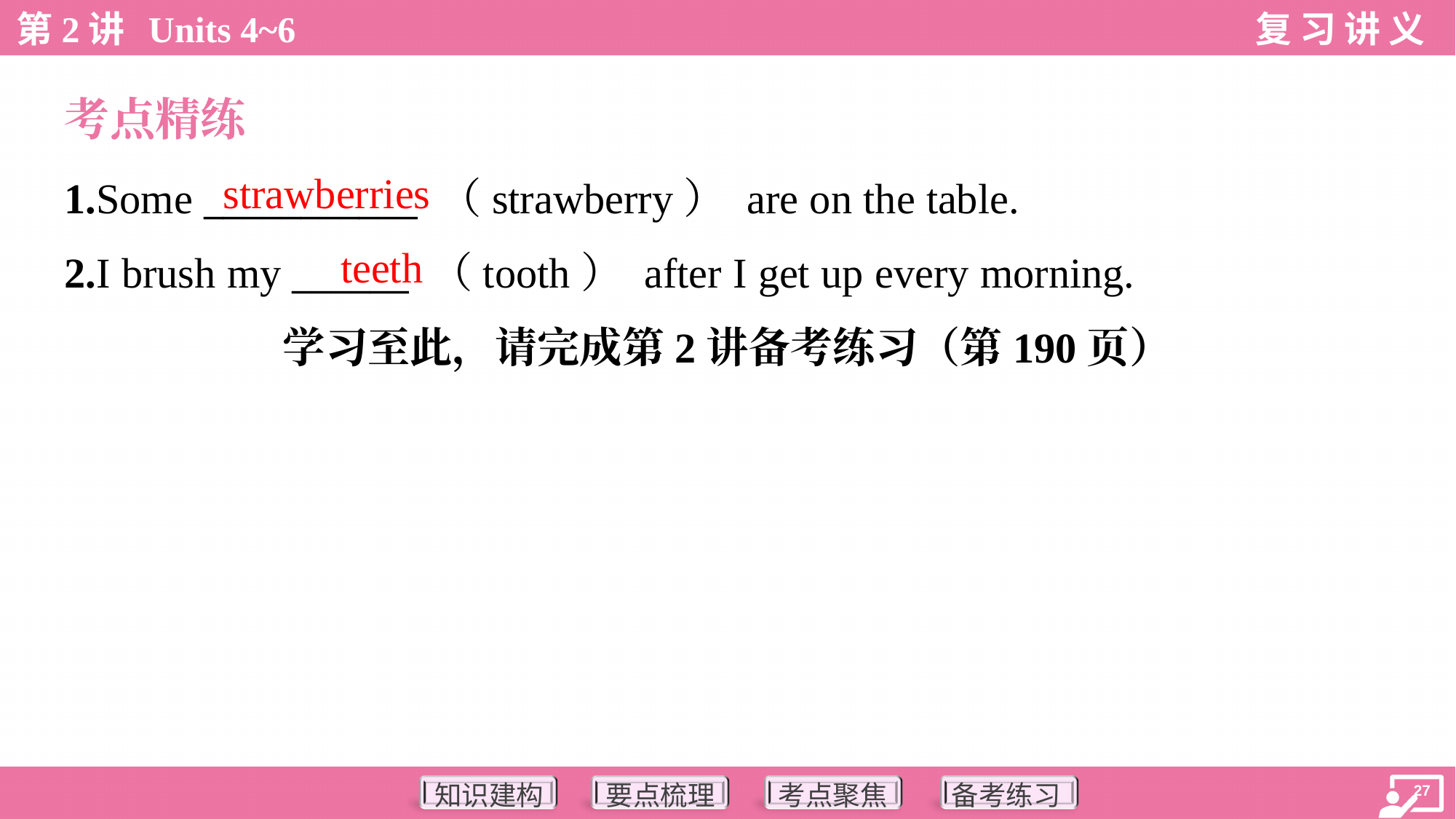

考点精练
strawberries
1.Some ___________ （strawberry） are on the table.
2.I brush my ______ （tooth） after I get up every morning.
teeth
学习至此，请完成第2讲备考练习（第190页）